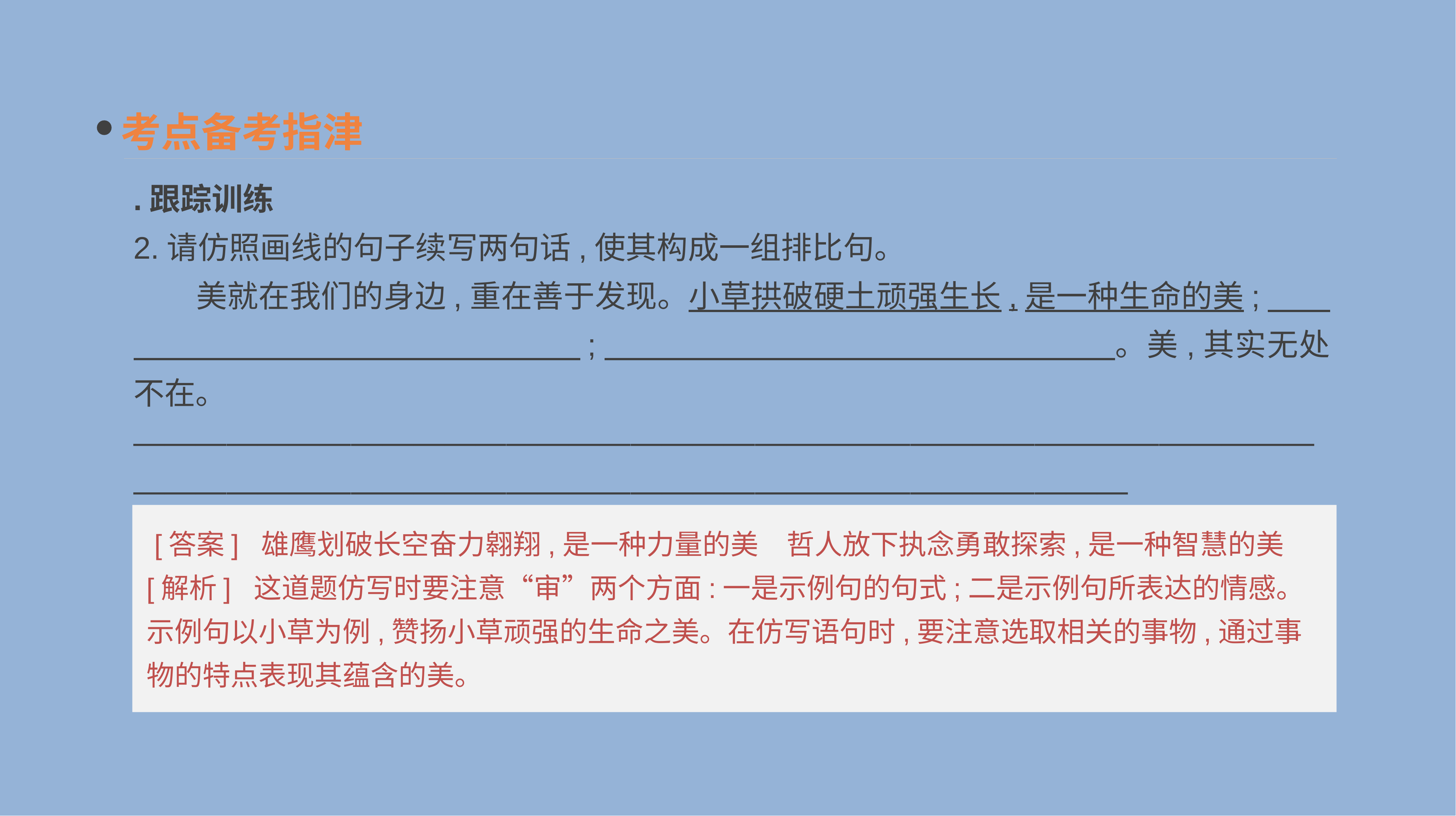

考点备考指津

.跟踪训练
2.请仿照画线的句子续写两句话,使其构成一组排比句。
　　美就在我们的身边,重在善于发现。小草拱破硬土顽强生长,是一种生命的美;　　　　　　　　　　　　　　　　;　　　　　　　　　　　　　　　　。美,其实无处不在。
——————————————————————————————————————————————————————————————————————

 [答案]  雄鹰划破长空奋力翱翔,是一种力量的美　哲人放下执念勇敢探索,是一种智慧的美
[解析]  这道题仿写时要注意“审”两个方面:一是示例句的句式;二是示例句所表达的情感。示例句以小草为例,赞扬小草顽强的生命之美。在仿写语句时,要注意选取相关的事物,通过事物的特点表现其蕴含的美。